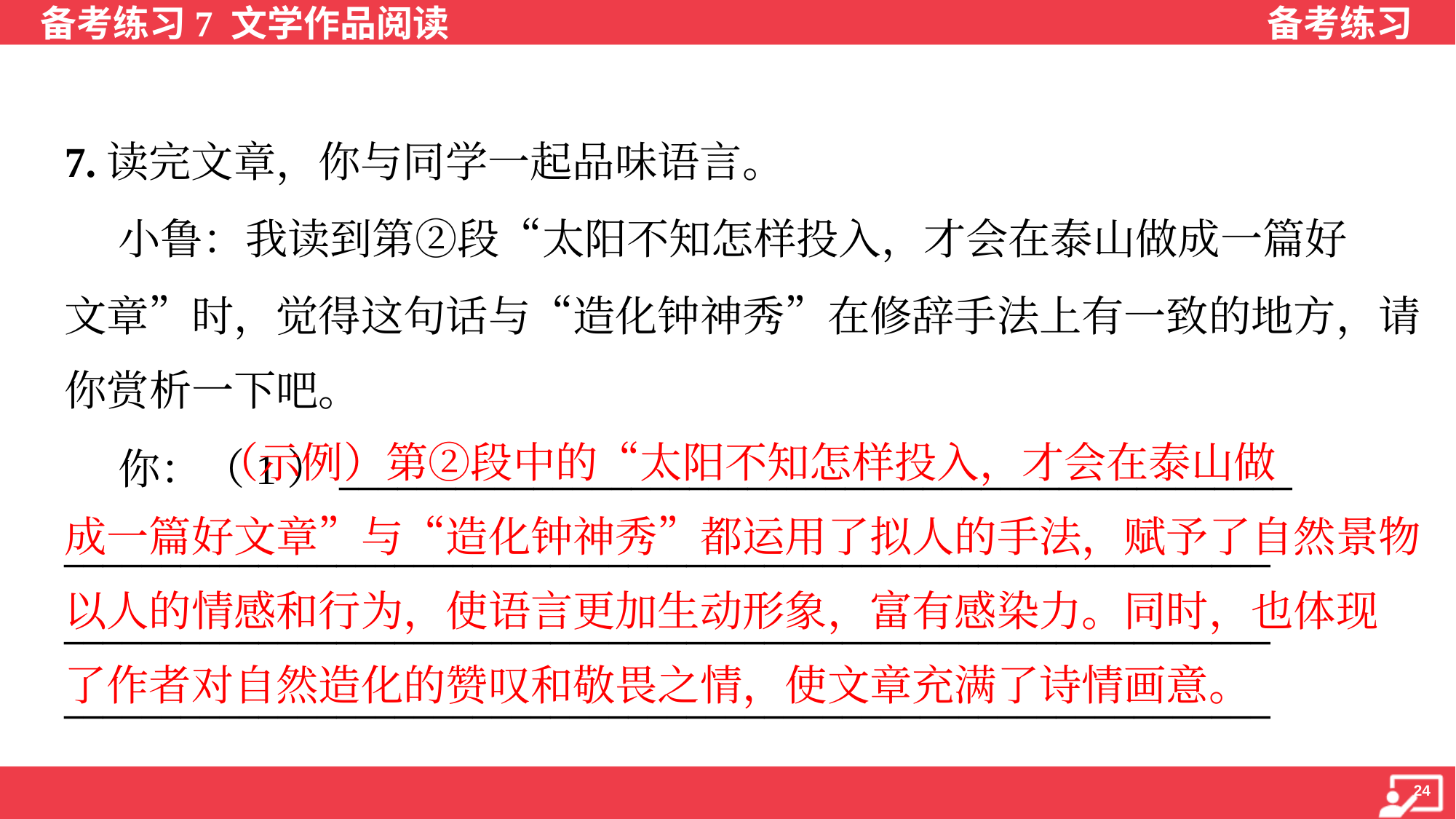

7.读完文章，你与同学一起品味语言。
    小鲁：我读到第②段“太阳不知怎样投入，才会在泰山做成一篇好
文章”时，觉得这句话与“造化钟神秀”在修辞手法上有一致的地方，请
你赏析一下吧。
             （示例）第②段中的“太阳不知怎样投入，才会在泰山做
成一篇好文章”与“造化钟神秀”都运用了拟人的手法，赋予了自然景物
以人的情感和行为，使语言更加生动形象，富有感染力。同时，也体现
了作者对自然造化的赞叹和敬畏之情，使文章充满了诗情画意。
    你：（1）_________________________________________________
______________________________________________________________
______________________________________________________________
______________________________________________________________